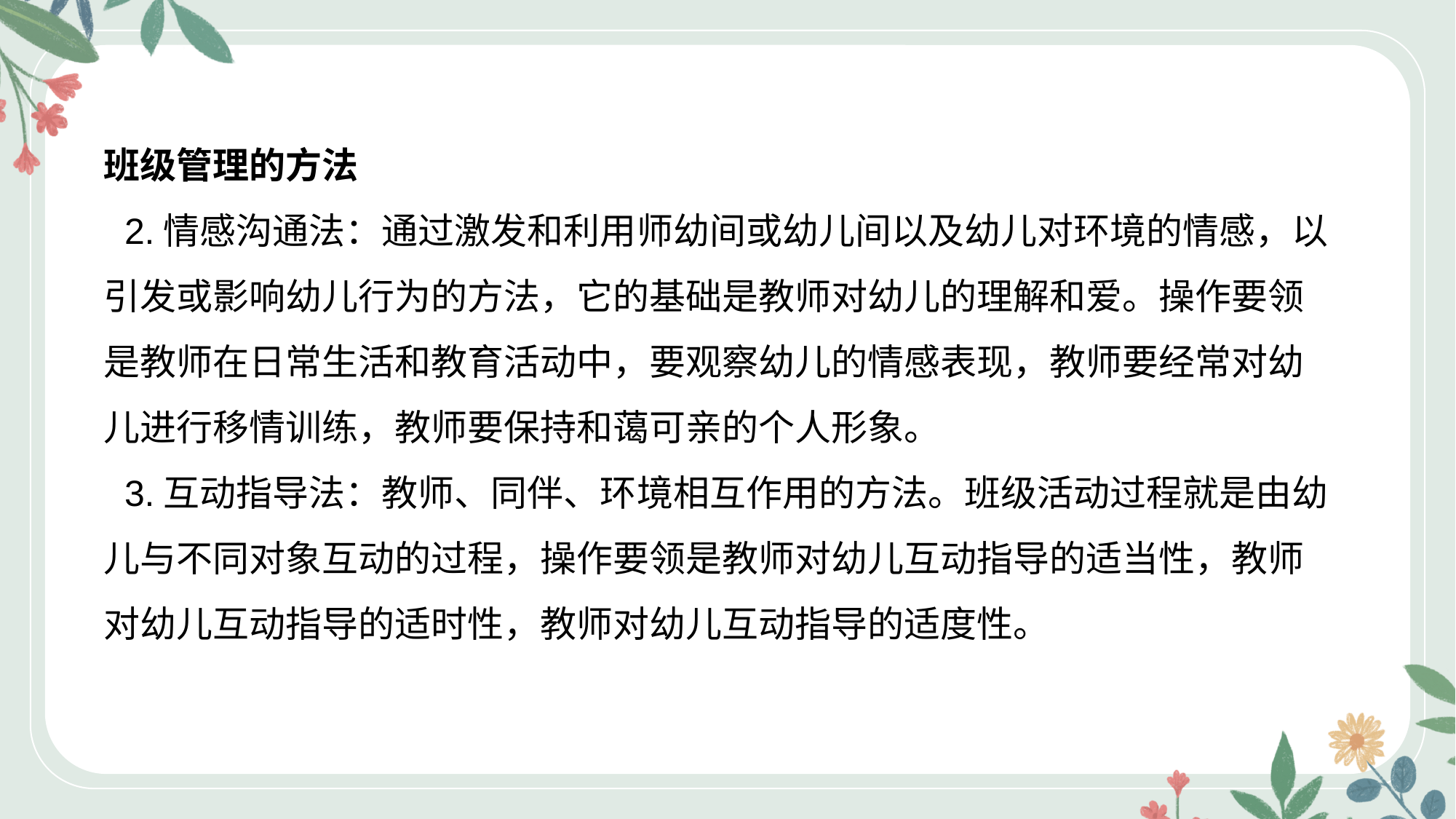

班级管理的方法
  2.情感沟通法：通过激发和利用师幼间或幼儿间以及幼儿对环境的情感，以引发或影响幼儿行为的方法，它的基础是教师对幼儿的理解和爱。操作要领是教师在日常生活和教育活动中，要观察幼儿的情感表现，教师要经常对幼儿进行移情训练，教师要保持和蔼可亲的个人形象。
  3.互动指导法：教师、同伴、环境相互作用的方法。班级活动过程就是由幼儿与不同对象互动的过程，操作要领是教师对幼儿互动指导的适当性，教师对幼儿互动指导的适时性，教师对幼儿互动指导的适度性。